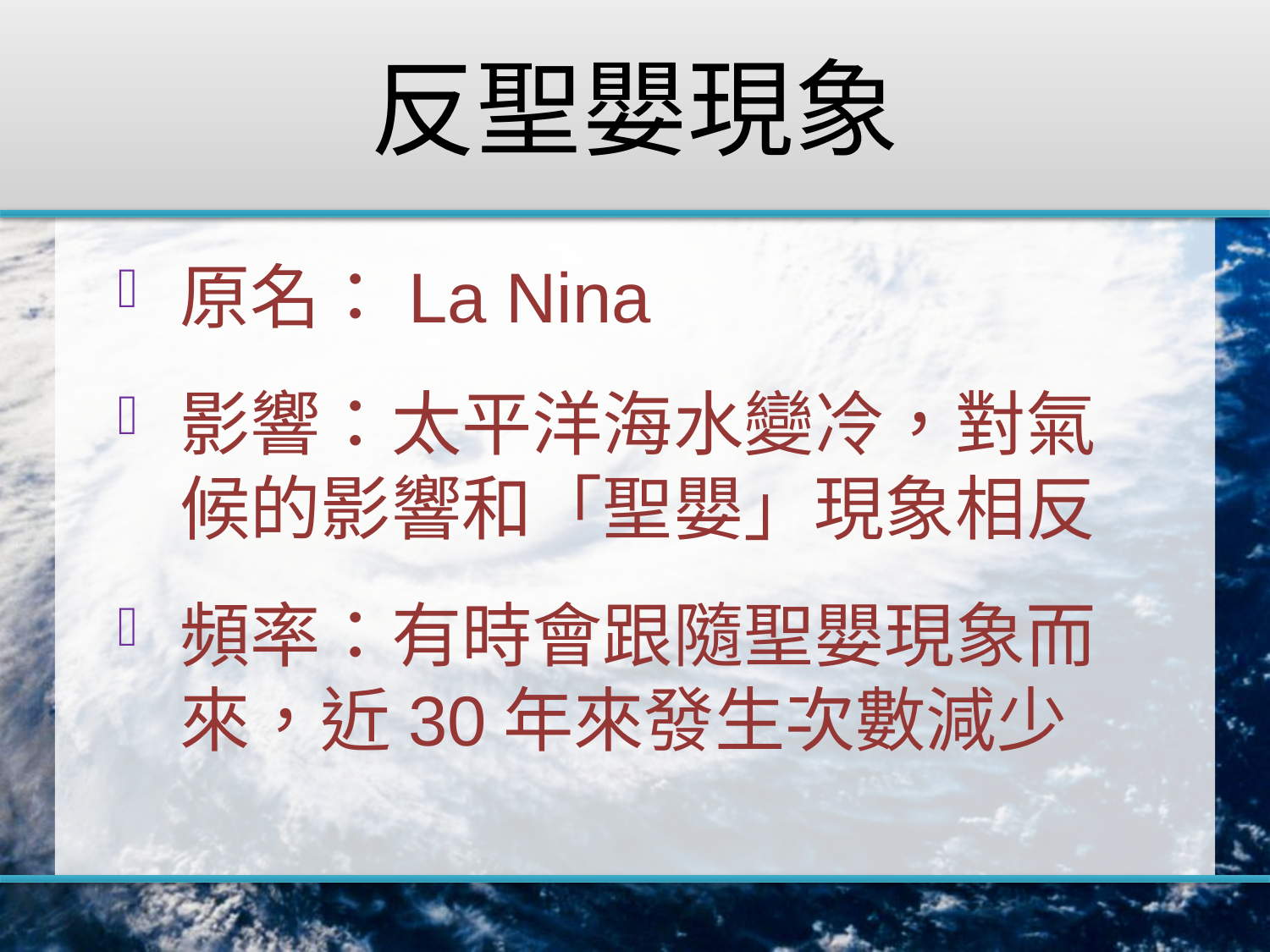

# 反聖嬰現象
原名：La Nina
影響：太平洋海水變冷，對氣候的影響和「聖嬰」現象相反
頻率：有時會跟隨聖嬰現象而來，近30年來發生次數減少